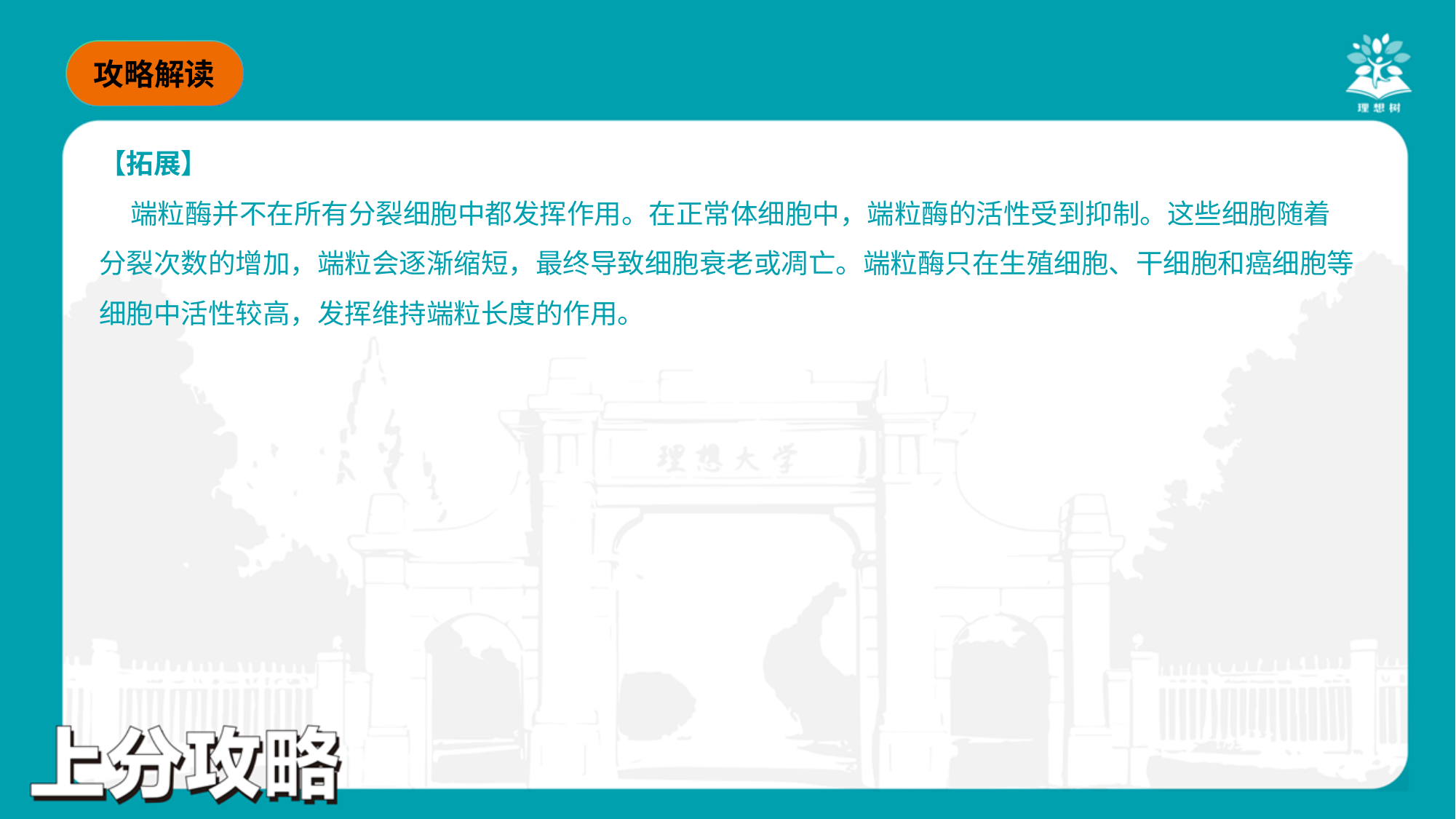

【拓展】
    端粒酶并不在所有分裂细胞中都发挥作用。在正常体细胞中，端粒酶的活性受到抑制。这些细胞随着
分裂次数的增加，端粒会逐渐缩短，最终导致细胞衰老或凋亡。端粒酶只在生殖细胞、干细胞和癌细胞等
细胞中活性较高，发挥维持端粒长度的作用。